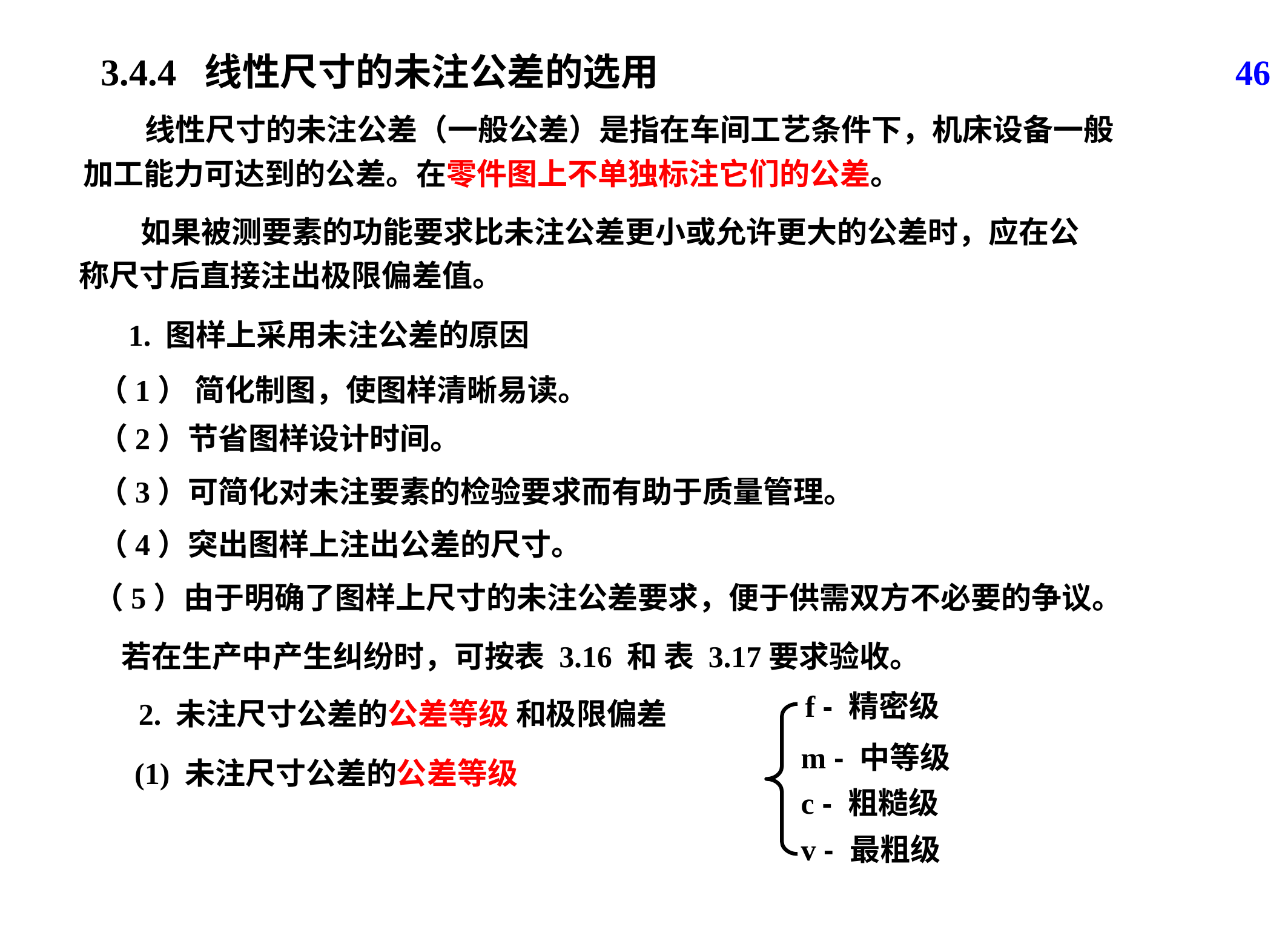

3.4.4  线性尺寸的未注公差的选用
46
        线性尺寸的未注公差（一般公差）是指在车间工艺条件下，机床设备一般加工能力可达到的公差。在零件图上不单独标注它们的公差。
        如果被测要素的功能要求比未注公差更小或允许更大的公差时，应在公称尺寸后直接注出极限偏差值。
1. 图样上采用未注公差的原因
（1） 简化制图，使图样清晰易读。
（2）节省图样设计时间。
（3）可简化对未注要素的检验要求而有助于质量管理。
（4）突出图样上注出公差的尺寸。
（5）由于明确了图样上尺寸的未注公差要求，便于供需双方不必要的争议。
若在生产中产生纠纷时，可按表 3.16 和 表 3.17要求验收。
f - 精密级
2. 未注尺寸公差的公差等级 和极限偏差

m - 中等级
(1) 未注尺寸公差的公差等级
c - 粗糙级
v - 最粗级